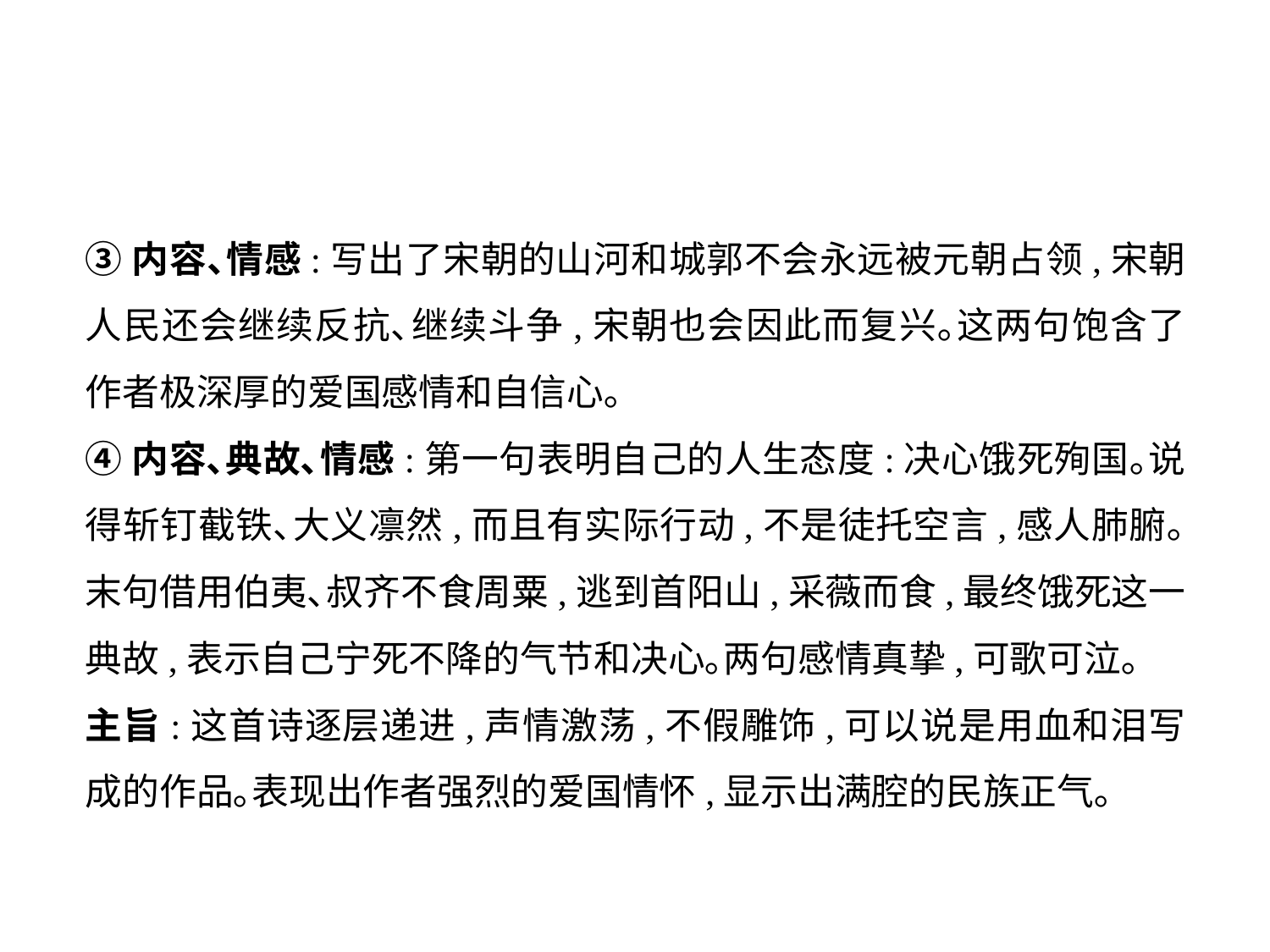

③内容､情感:写出了宋朝的山河和城郭不会永远被元朝占领,宋朝人民还会继续反抗､继续斗争,宋朝也会因此而复兴｡这两句饱含了作者极深厚的爱国感情和自信心｡
④内容､典故､情感:第一句表明自己的人生态度:决心饿死殉国｡说得斩钉截铁､大义凛然,而且有实际行动,不是徒托空言,感人肺腑｡末句借用伯夷､叔齐不食周粟,逃到首阳山,采薇而食,最终饿死这一典故,表示自己宁死不降的气节和决心｡两句感情真挚,可歌可泣｡
主旨:这首诗逐层递进,声情激荡,不假雕饰,可以说是用血和泪写成的作品｡表现出作者强烈的爱国情怀,显示出满腔的民族正气｡